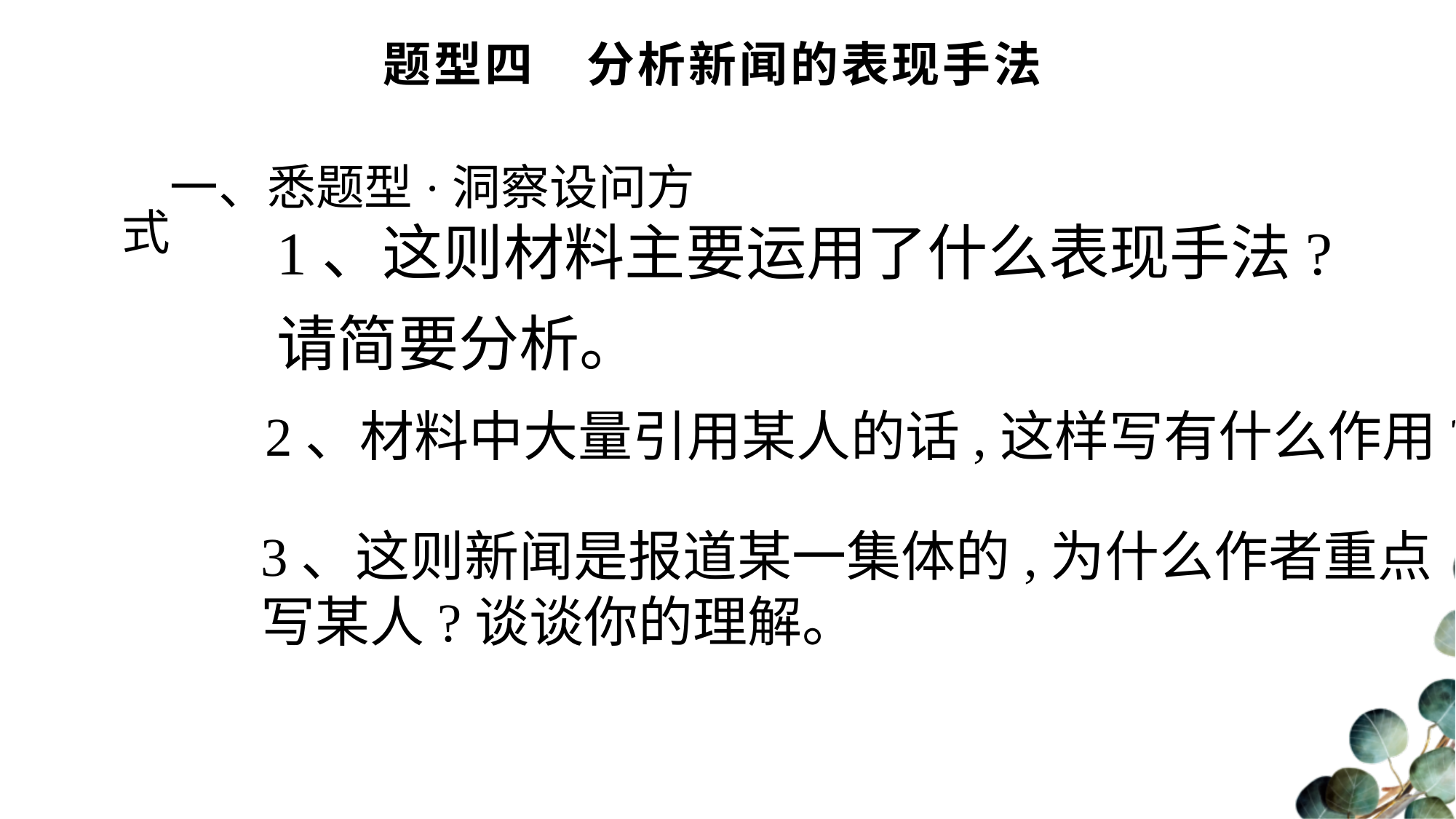

# 题型四　分析新闻的表现手法
一、悉题型·洞察设问方式
1、这则材料主要运用了什么表现手法?

请简要分析。
2、材料中大量引用某人的话,这样写有什么作用?
3、这则新闻是报道某一集体的,为什么作者重点
写某人?谈谈你的理解。